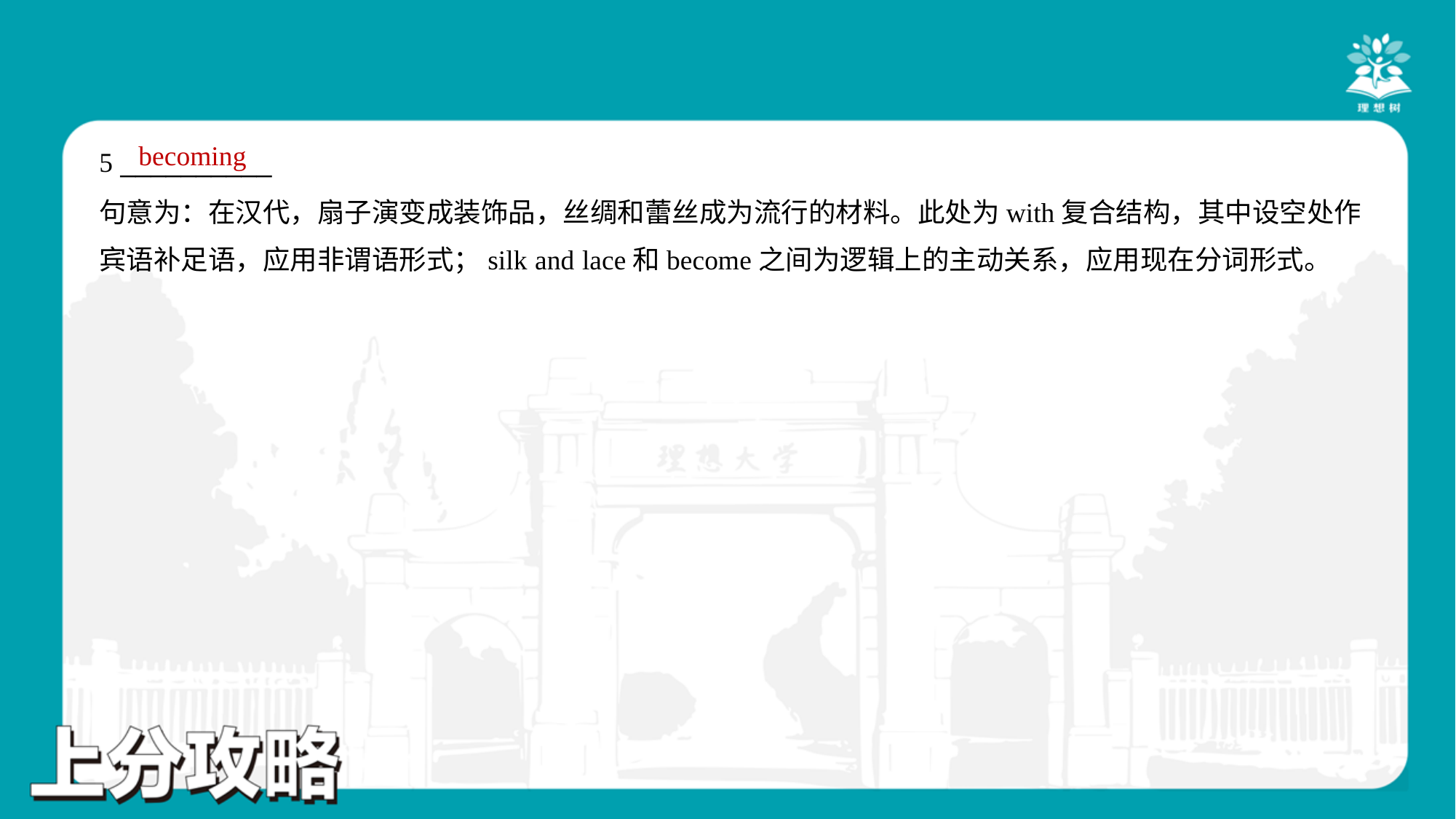

becoming
5 __________
句意为：在汉代，扇子演变成装饰品，丝绸和蕾丝成为流行的材料。此处为with复合结构，其中设空处作
宾语补足语，应用非谓语形式；silk and lace和become之间为逻辑上的主动关系，应用现在分词形式。